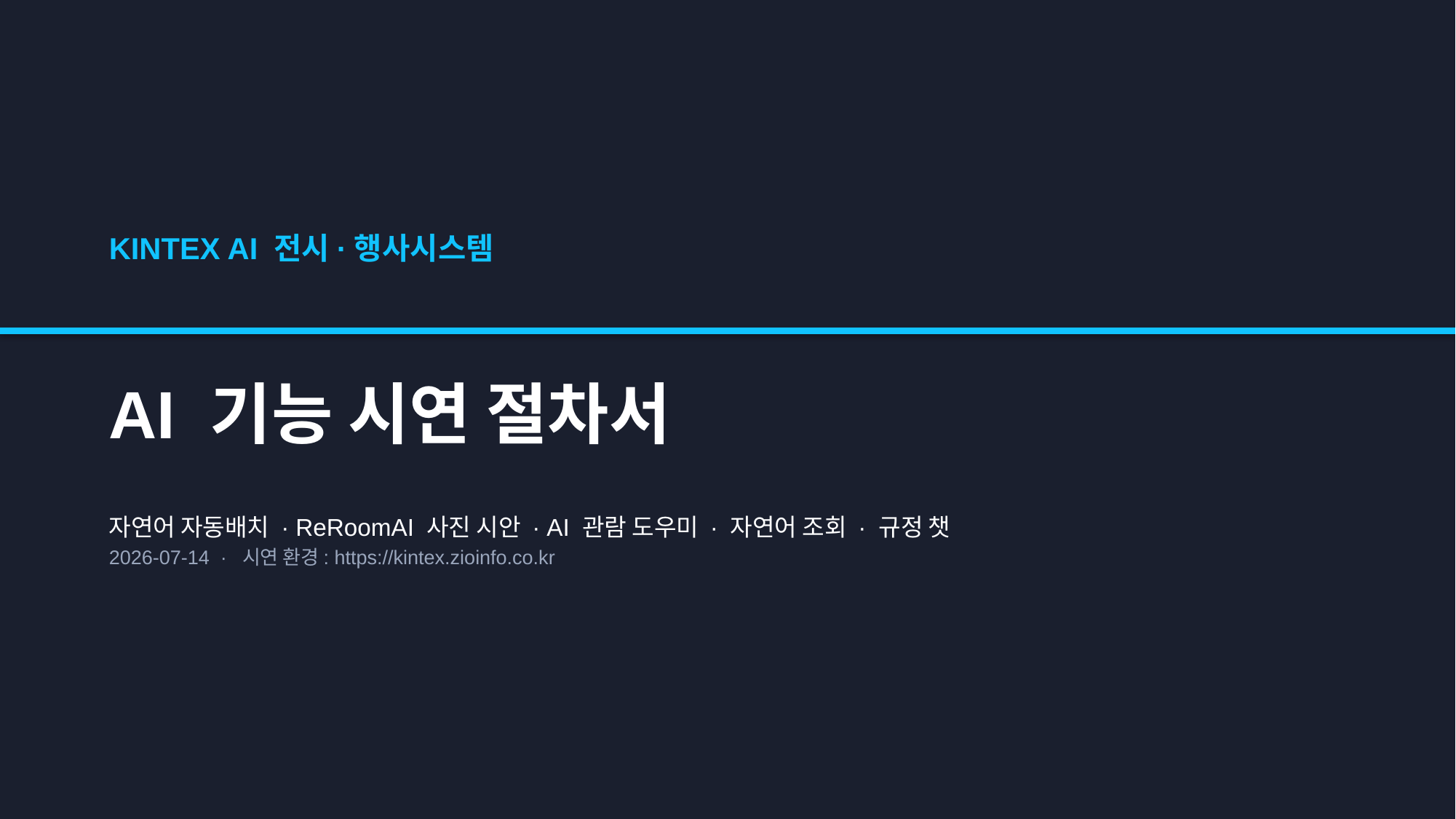

KINTEX AI 전시·행사시스템

AI 기능 시연 절차서
자연어 자동배치 · ReRoomAI 사진 시안 · AI 관람 도우미 · 자연어 조회 · 규정 챗
2026-07-14  ·  시연 환경: https://kintex.zioinfo.co.kr